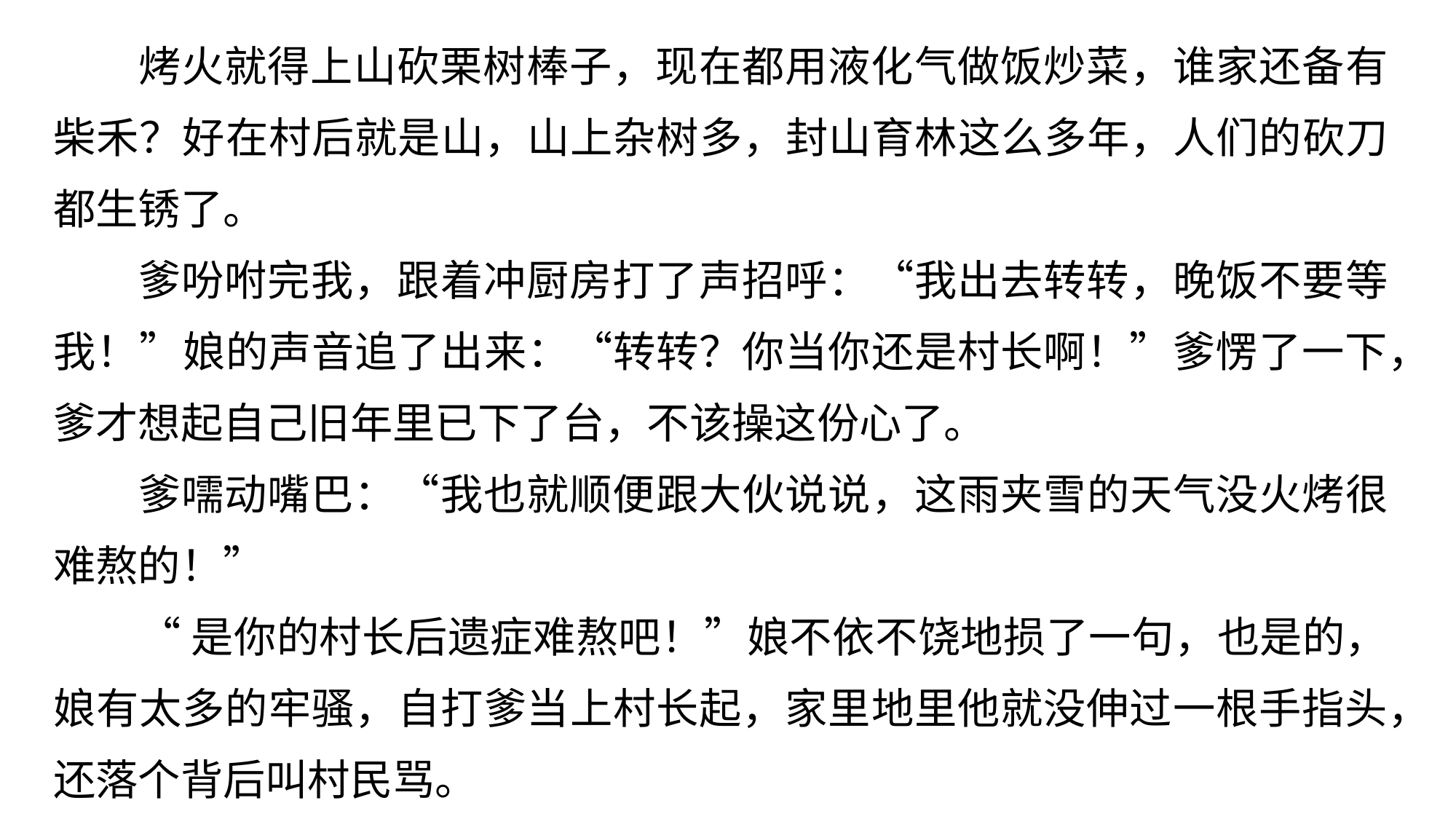

烤火就得上山砍栗树棒子，现在都用液化气做饭炒菜，谁家还备有柴禾？好在村后就是山，山上杂树多，封山育林这么多年，人们的砍刀都生锈了。
爹吩咐完我，跟着冲厨房打了声招呼：“我出去转转，晚饭不要等我！”娘的声音追了出来：“转转？你当你还是村长啊！”爹愣了一下，爹才想起自己旧年里已下了台，不该操这份心了。
爹嚅动嘴巴：“我也就顺便跟大伙说说，这雨夹雪的天气没火烤很难熬的！”
“是你的村长后遗症难熬吧！”娘不依不饶地损了一句，也是的，娘有太多的牢骚，自打爹当上村长起，家里地里他就没伸过一根手指头，还落个背后叫村民骂。